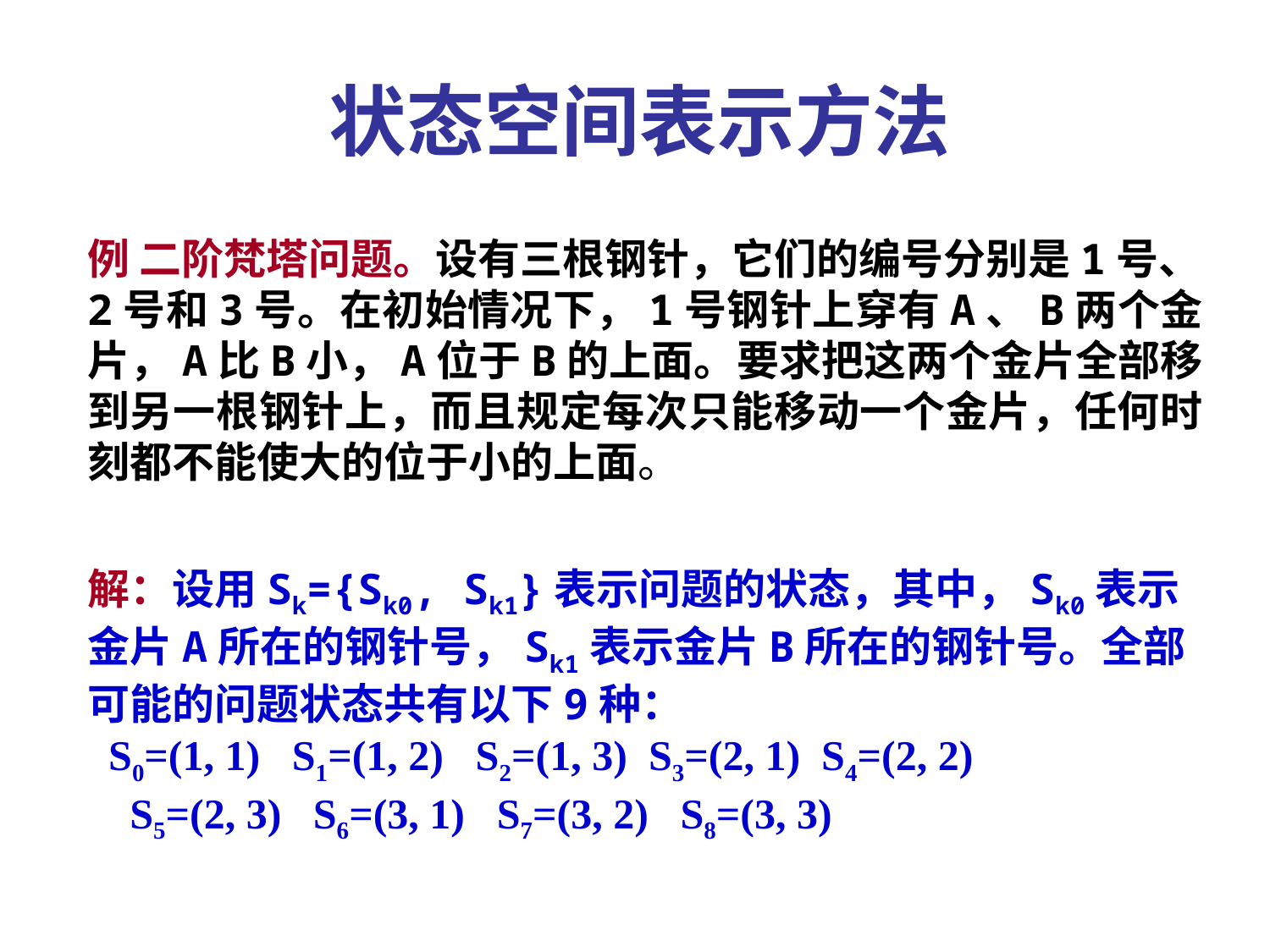

状态空间表示方法
例 二阶梵塔问题。设有三根钢针，它们的编号分别是1号、2号和3号。在初始情况下，1号钢针上穿有A、B两个金片，A比B小，A位于B的上面。要求把这两个金片全部移到另一根钢针上，而且规定每次只能移动一个金片，任何时刻都不能使大的位于小的上面。
解：设用Sk={Sk0, Sk1}表示问题的状态，其中，Sk0表示金片A所在的钢针号，Sk1表示金片B所在的钢针号。全部可能的问题状态共有以下9种：
  S0=(1, 1)   S1=(1, 2)   S2=(1, 3)  S3=(2, 1)  S4=(2, 2)
    S5=(2, 3)   S6=(3, 1)   S7=(3, 2)   S8=(3, 3)